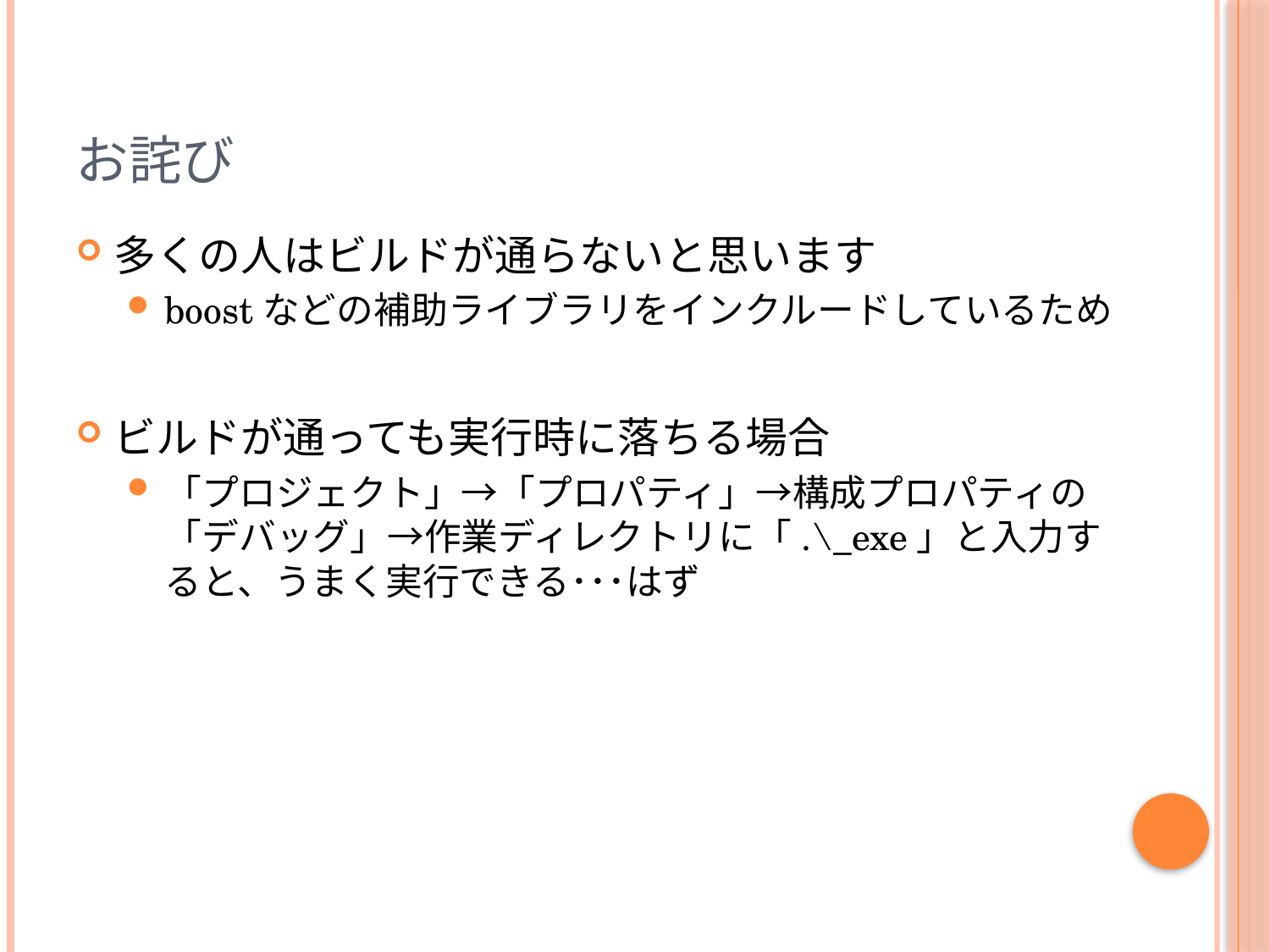

# お詫び
多くの人はビルドが通らないと思います
boostなどの補助ライブラリをインクルードしているため

ビルドが通っても実行時に落ちる場合
「プロジェクト」→「プロパティ」→構成プロパティの「デバッグ」→作業ディレクトリに「.\_exe」と入力すると、うまく実行できる･･･はず